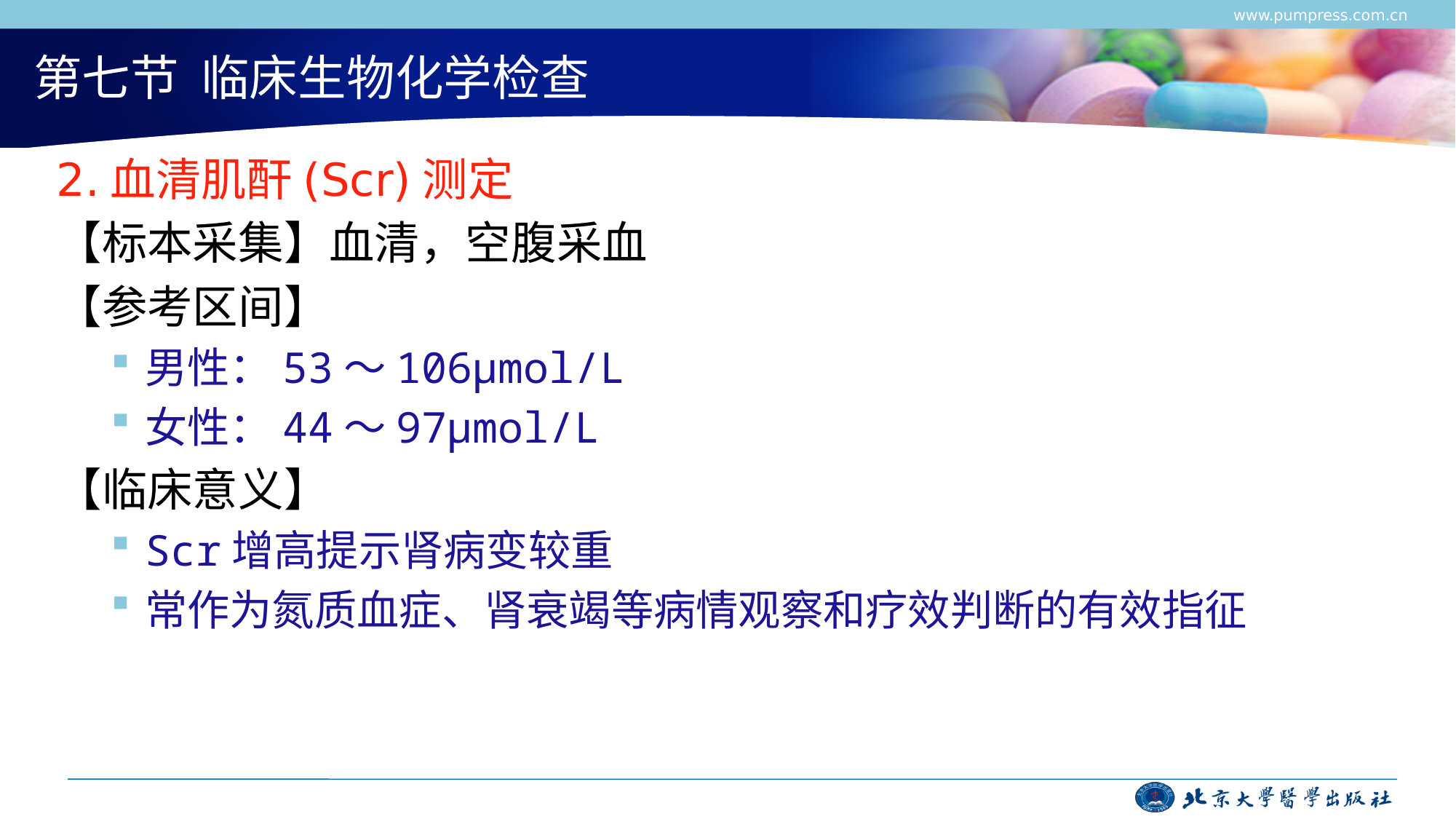

www.pumpress.com.cn
# 第七节  临床生物化学检查
2.血清肌酐(Scr)测定
【标本采集】血清，空腹采血
【参考区间】
男性：53～106μmol/L
女性：44～97μmol/L
【临床意义】
Scr增高提示肾病变较重
常作为氮质血症、肾衰竭等病情观察和疗效判断的有效指征